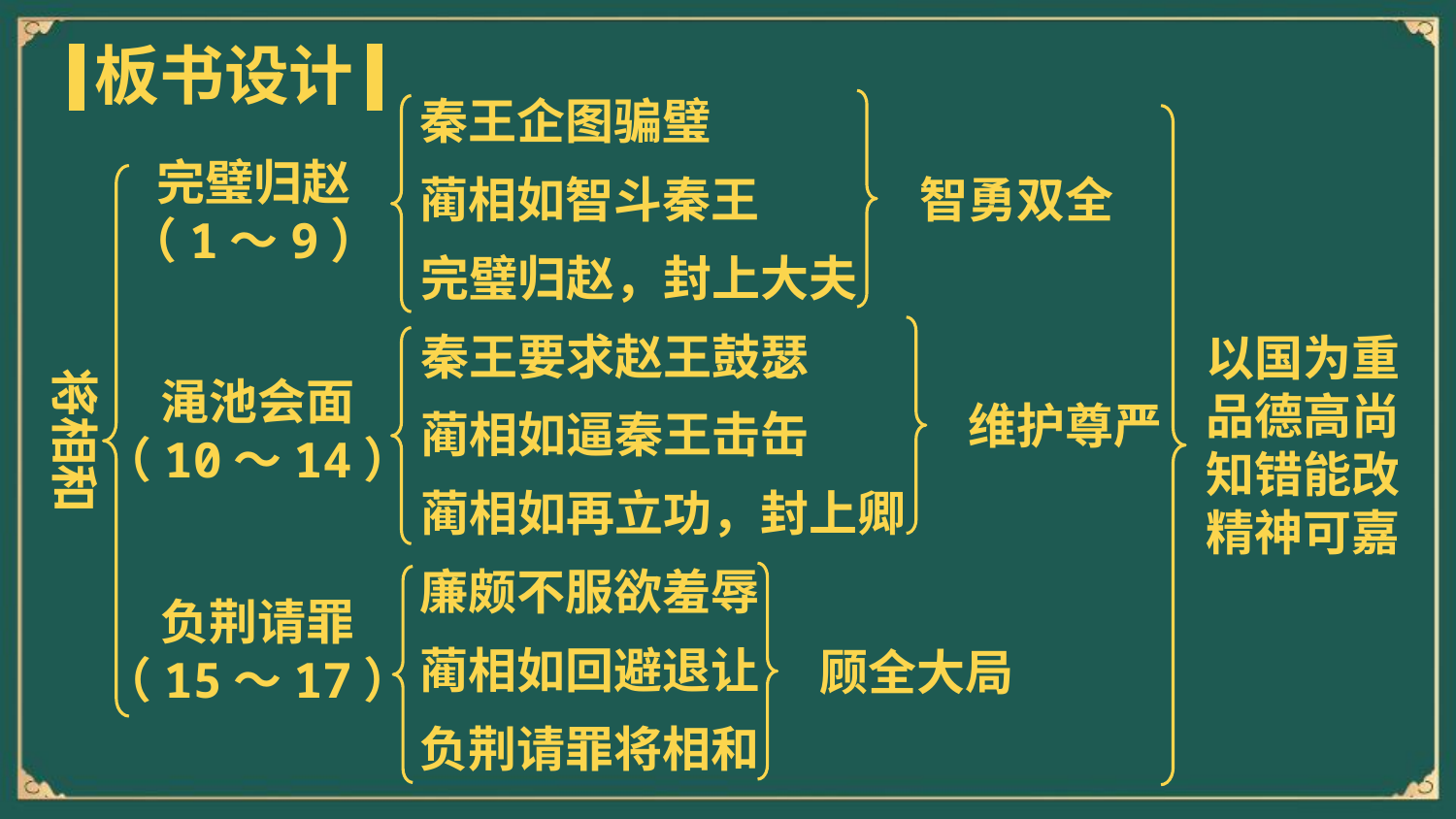

板书设计
秦王企图骗璧

完璧归赵
（1～9）
蔺相如智斗秦王
智勇双全
完璧归赵，封上大夫

以国为重
品德高尚
知错能改
精神可嘉

将相和

秦王要求赵王鼓瑟

渑池会面
（10～14）
维护尊严
蔺相如逼秦王击缶
蔺相如再立功，封上卿
廉颇不服欲羞辱

负荆请罪
（15～17）
蔺相如回避退让
顾全大局
负荆请罪将相和